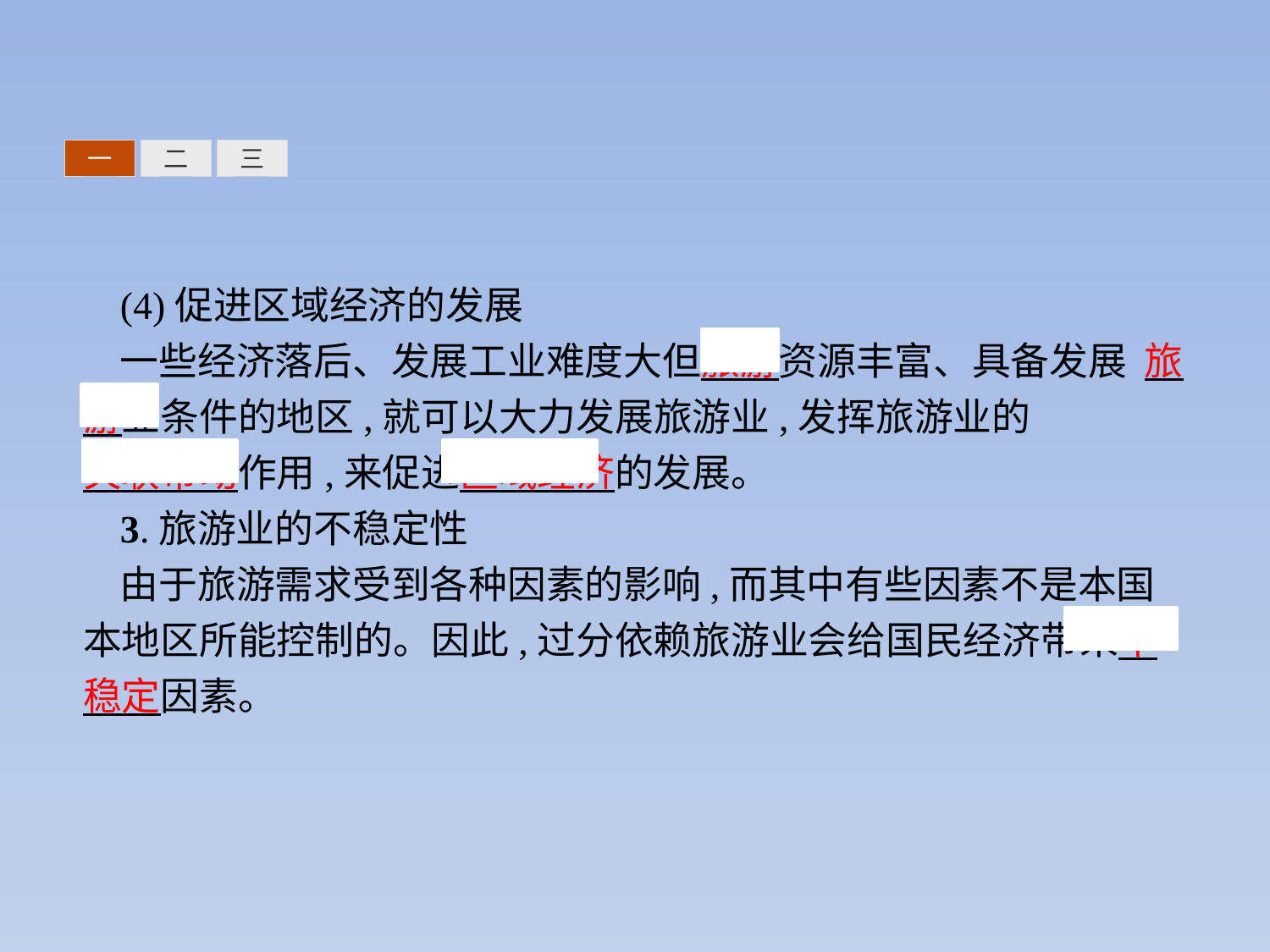

三
一
二
(4)促进区域经济的发展
一些经济落后、发展工业难度大但旅游资源丰富、具备发展  旅游业条件的地区,就可以大力发展旅游业,发挥旅游业的                 关联带动作用,来促进区域经济的发展。
3.旅游业的不稳定性
由于旅游需求受到各种因素的影响,而其中有些因素不是本国本地区所能控制的。因此,过分依赖旅游业会给国民经济带来不稳定因素。